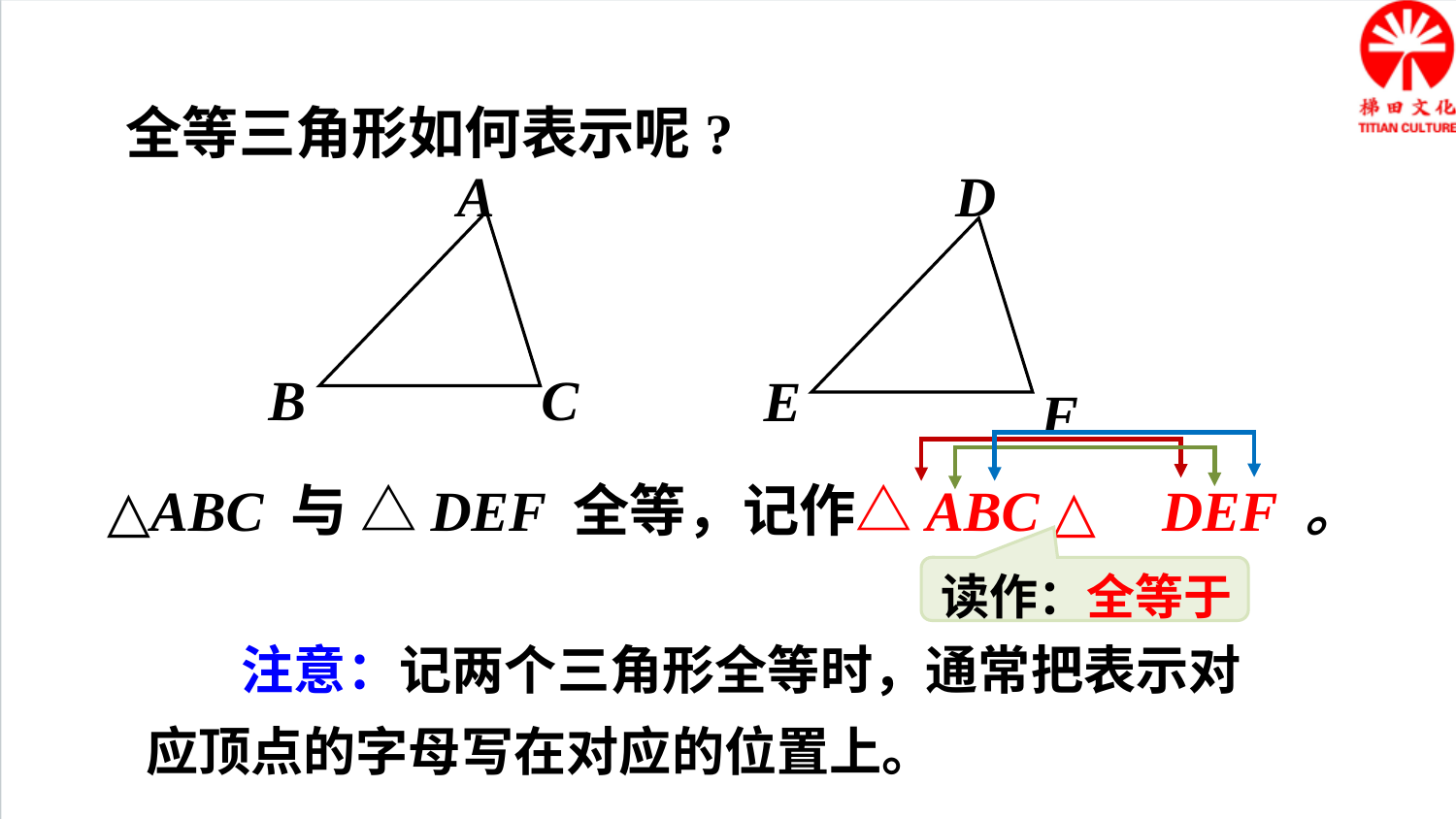

全等三角形如何表示呢?
A

B
C
D

E
F

△ABC 与 △DEF 全等，记作△ABC ≌ △DEF 。
读作：全等于

       注意：记两个三角形全等时，通常把表示对应顶点的字母写在对应的位置上。